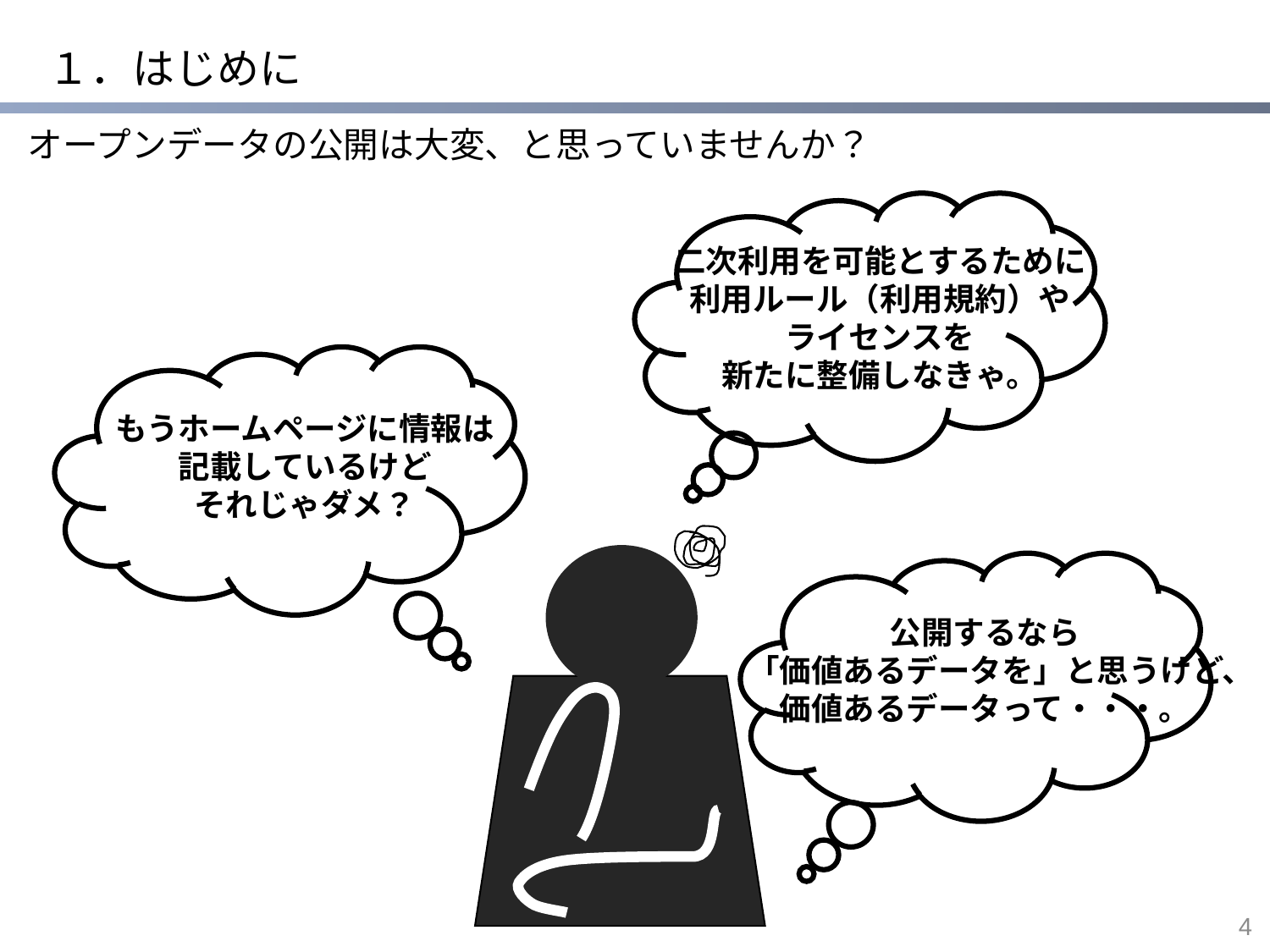

# １．はじめに
オープンデータの公開は大変、と思っていませんか？

二次利用を可能とするために
利用ルール（利用規約）や
ライセンスを
新たに整備しなきゃ。

もうホームページに情報は
記載しているけど
それじゃダメ？

公開するなら
「価値あるデータを」と思うけど、
価値あるデータって・・・。
4